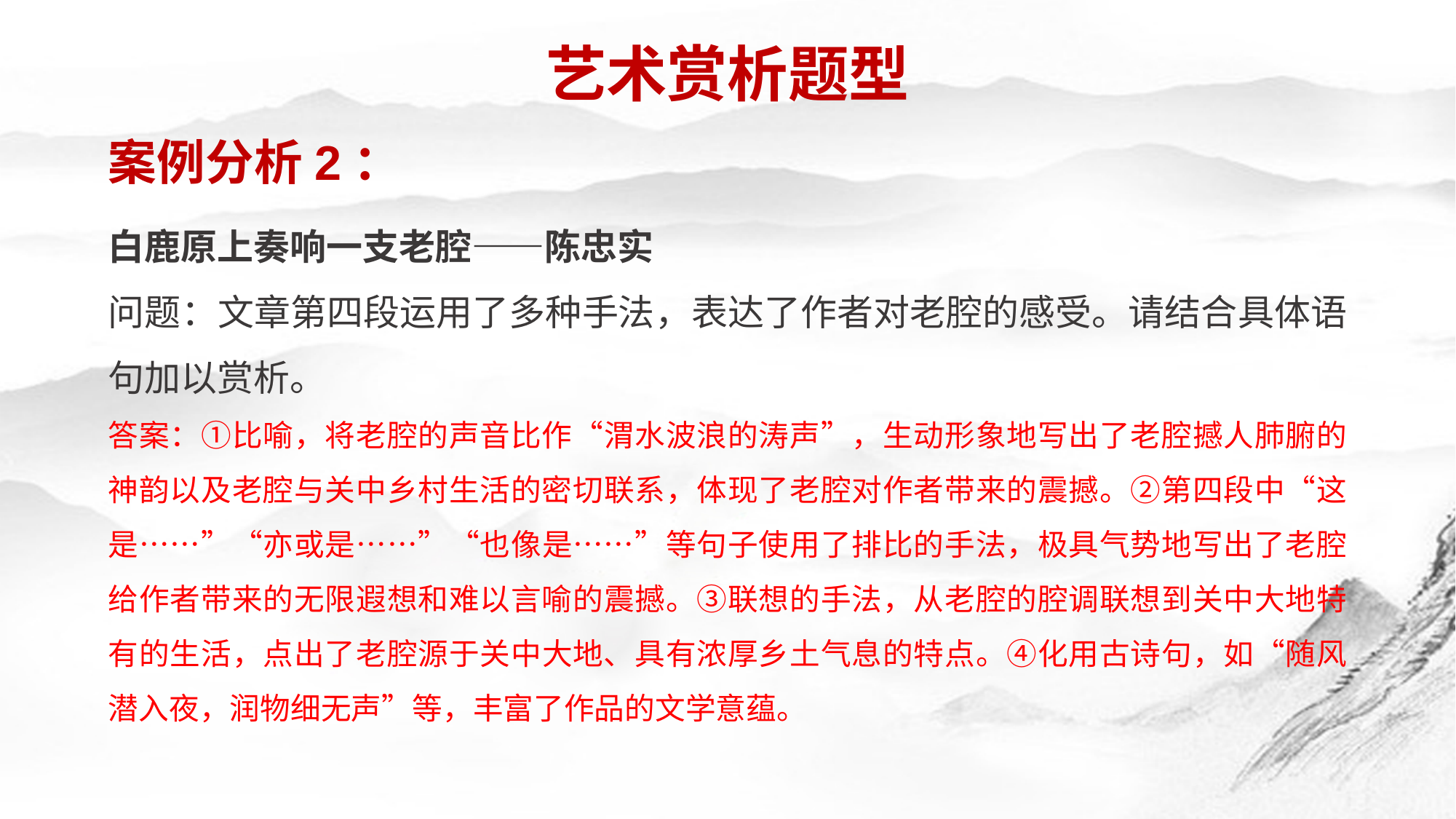

艺术赏析题型
案例分析2：
白鹿原上奏响一支老腔——陈忠实
问题：文章第四段运用了多种手法，表达了作者对老腔的感受。请结合具体语句加以赏析。
答案：①比喻，将老腔的声音比作“渭水波浪的涛声”，生动形象地写出了老腔撼人肺腑的神韵以及老腔与关中乡村生活的密切联系，体现了老腔对作者带来的震撼。②第四段中“这是……”“亦或是……”“也像是……”等句子使用了排比的手法，极具气势地写出了老腔给作者带来的无限遐想和难以言喻的震撼。③联想的手法，从老腔的腔调联想到关中大地特有的生活，点出了老腔源于关中大地、具有浓厚乡土气息的特点。④化用古诗句，如“随风潜入夜，润物细无声”等，丰富了作品的文学意蕴。